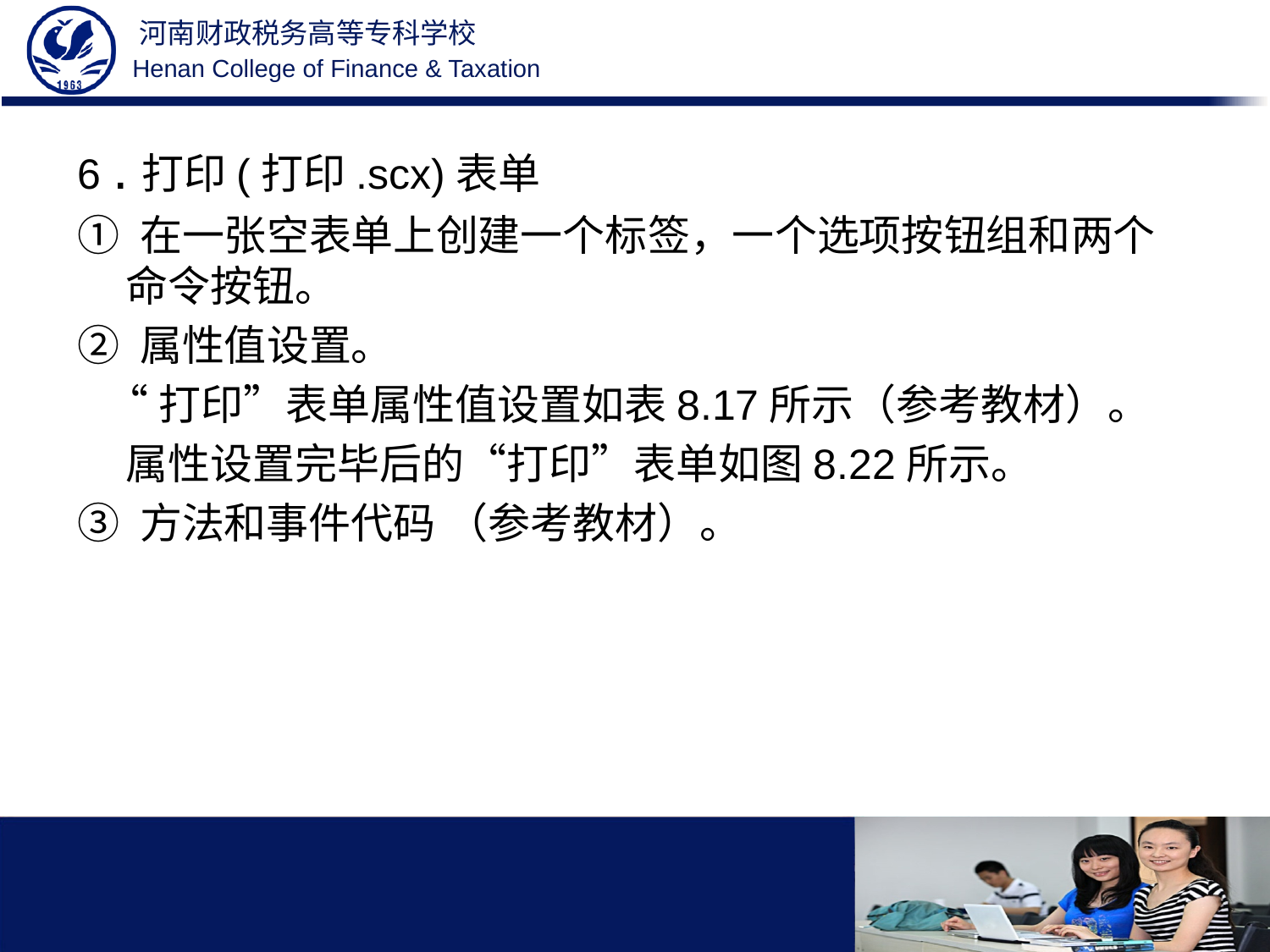

6 .打印(打印.scx)表单
① 在一张空表单上创建一个标签，一个选项按钮组和两个命令按钮。
② 属性值设置。
   “打印”表单属性值设置如表8.17所示（参考教材）。
    属性设置完毕后的“打印”表单如图8.22所示。
③ 方法和事件代码 （参考教材）。